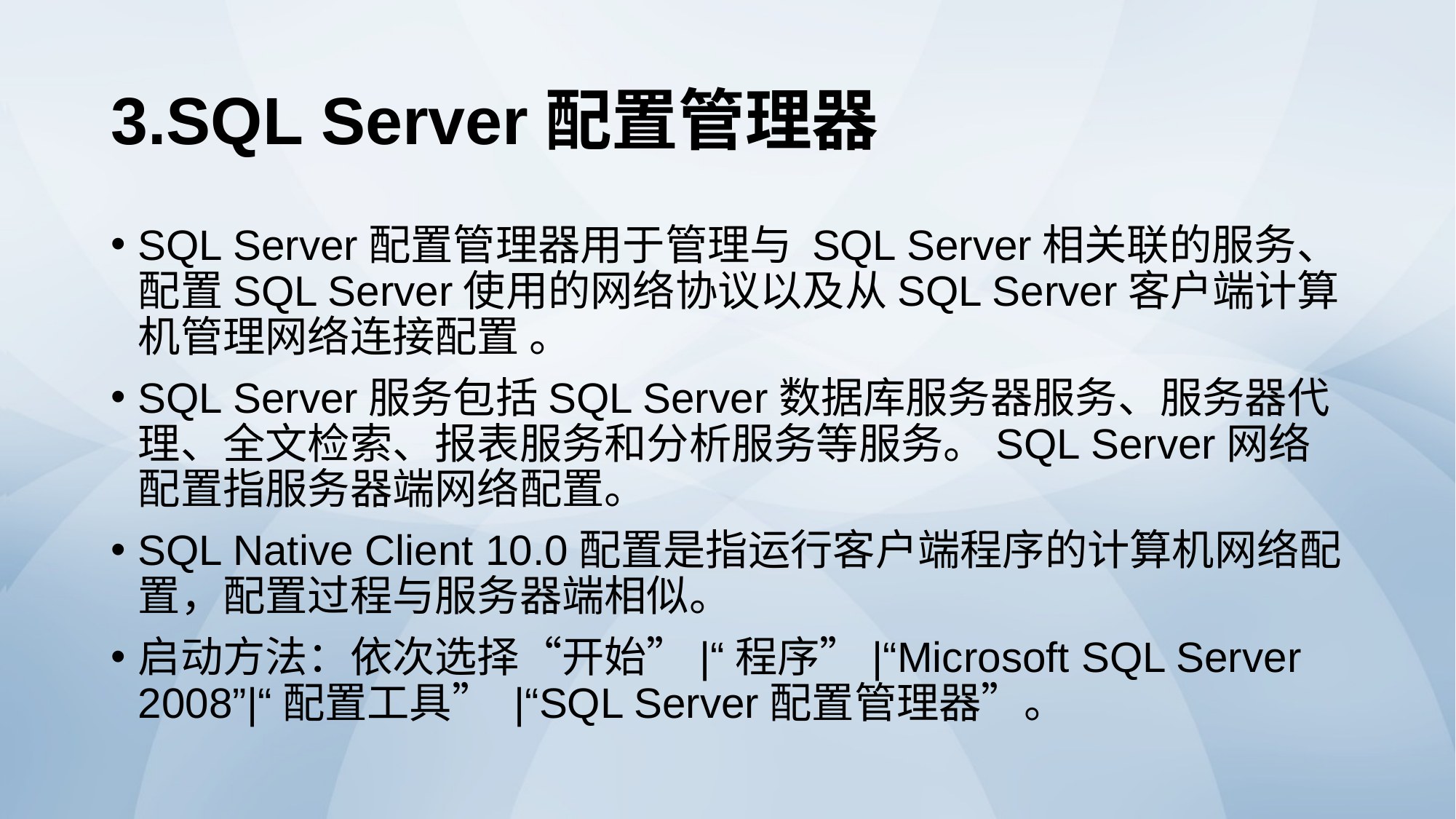

# 3.SQL Server配置管理器
SQL Server配置管理器用于管理与 SQL Server相关联的服务、配置SQL Server使用的网络协议以及从SQL Server客户端计算机管理网络连接配置 。
SQL Server服务包括SQL Server数据库服务器服务、服务器代理、全文检索、报表服务和分析服务等服务。SQL Server网络配置指服务器端网络配置。
SQL Native Client 10.0配置是指运行客户端程序的计算机网络配置，配置过程与服务器端相似。
启动方法：依次选择“开始”|“程序”|“Microsoft SQL Server 2008”|“配置工具” |“SQL Server配置管理器”。